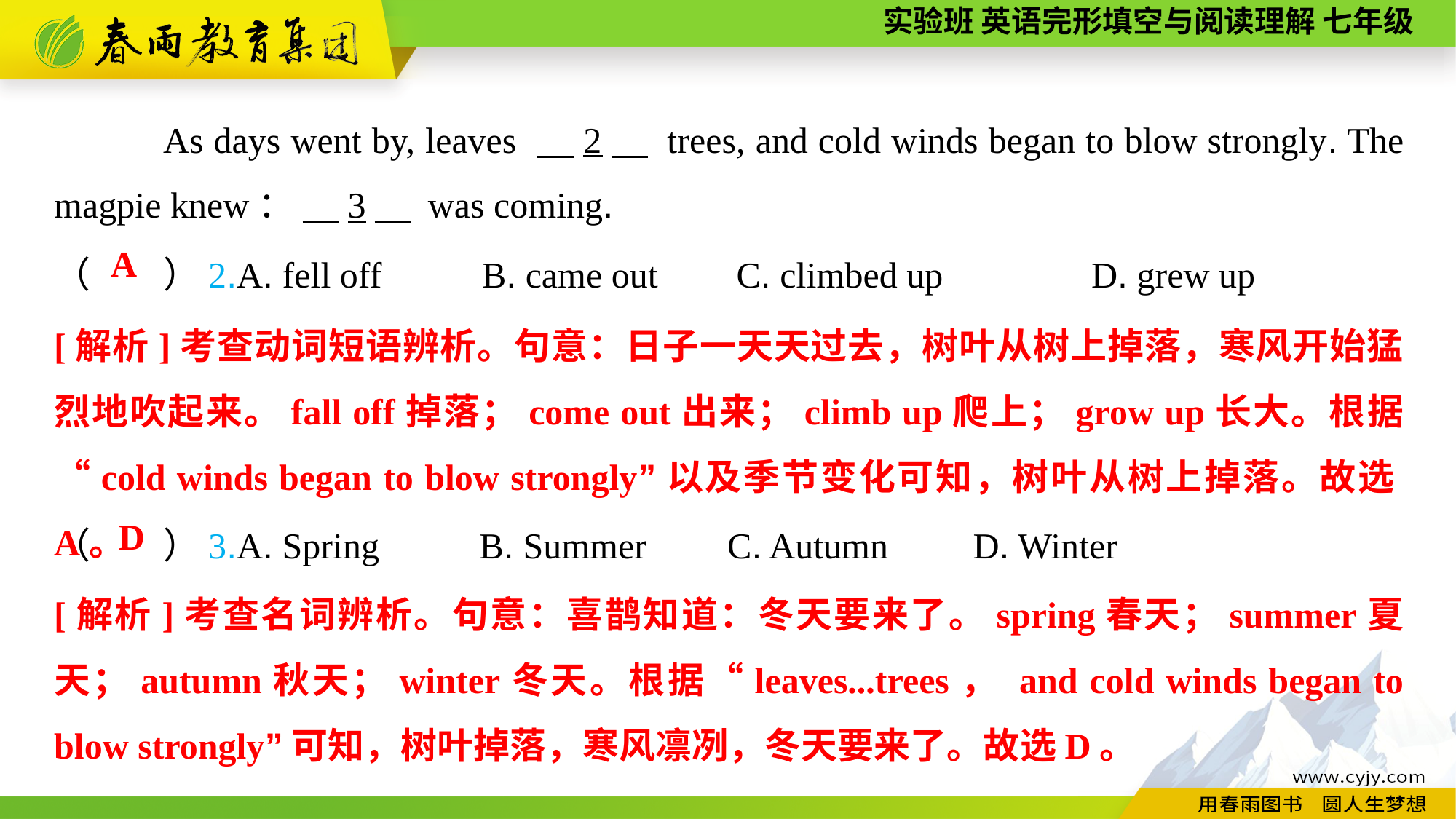

As days went by, leaves 　2　 trees, and cold winds began to blow strongly. The magpie knew： 　3　 was coming.
（　　）2.A. fell off           B. came out	   C. climbed up	      D. grew up
A
[解析]考查动词短语辨析。句意：日子一天天过去，树叶从树上掉落，寒风开始猛烈地吹起来。fall off掉落；come out出来；climb up爬上；grow up长大。根据“cold winds began to blow strongly”以及季节变化可知，树叶从树上掉落。故选A。
（　　）3.A. Spring           B. Summer	  C. Autumn	     D. Winter
D
[解析]考查名词辨析。句意：喜鹊知道：冬天要来了。spring春天；summer夏天；autumn秋天；winter冬天。根据“leaves...trees， and cold winds began to blow strongly”可知，树叶掉落，寒风凛冽，冬天要来了。故选D。